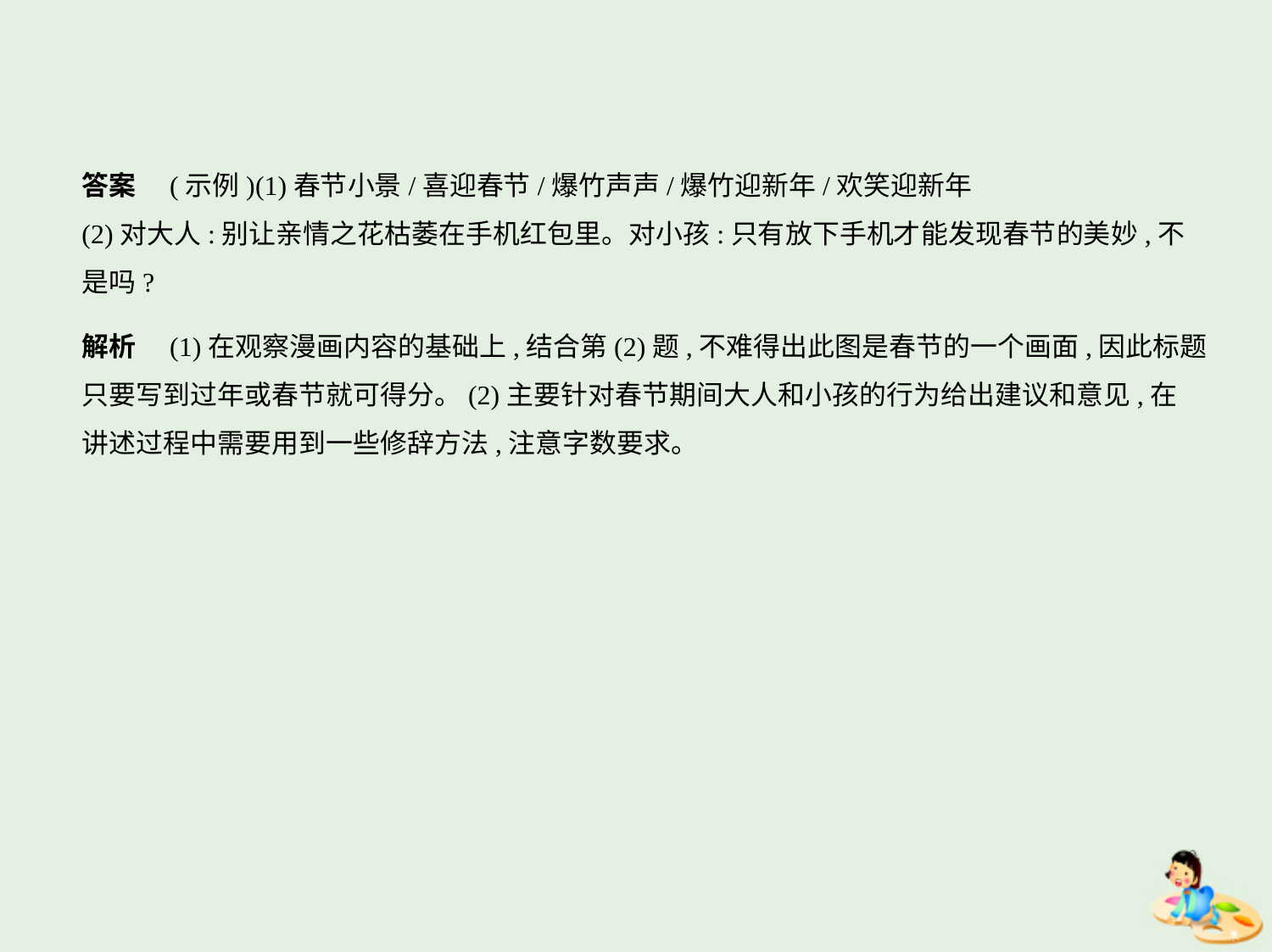

答案　(示例)(1)春节小景/喜迎春节/爆竹声声/爆竹迎新年/欢笑迎新年
(2)对大人:别让亲情之花枯萎在手机红包里。对小孩:只有放下手机才能发现春节的美妙,不
是吗?
解析　(1)在观察漫画内容的基础上,结合第(2)题,不难得出此图是春节的一个画面,因此标题
只要写到过年或春节就可得分。(2)主要针对春节期间大人和小孩的行为给出建议和意见,在
讲述过程中需要用到一些修辞方法,注意字数要求。